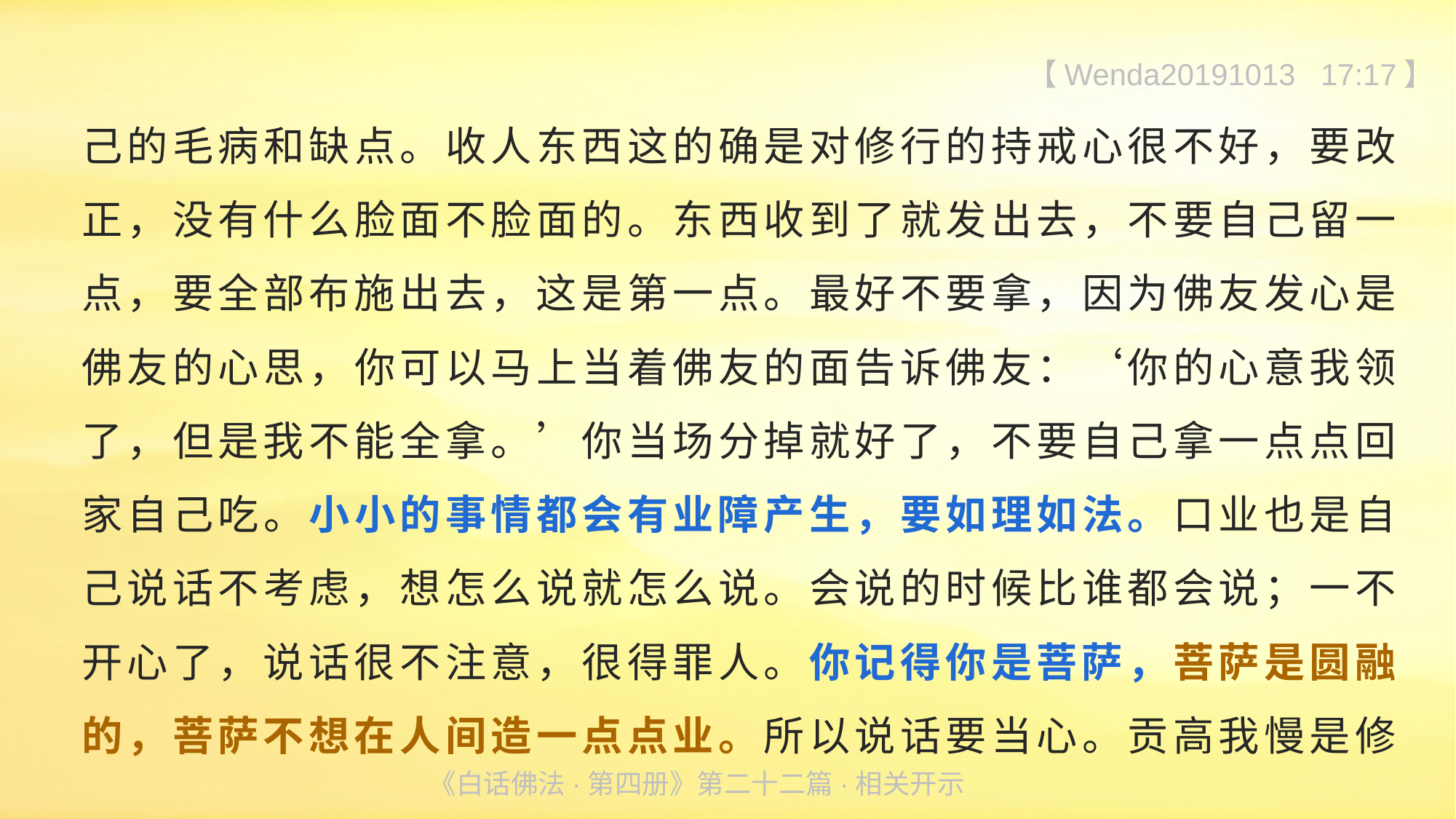

【Wenda20191013   17:17】
己的毛病和缺点。收人东西这的确是对修行的持戒心很不好，要改正，没有什么脸面不脸面的。东西收到了就发出去，不要自己留一点，要全部布施出去，这是第一点。最好不要拿，因为佛友发心是佛友的心思，你可以马上当着佛友的面告诉佛友：‘你的心意我领了，但是我不能全拿。’你当场分掉就好了，不要自己拿一点点回家自己吃。小小的事情都会有业障产生，要如理如法。口业也是自己说话不考虑，想怎么说就怎么说。会说的时候比谁都会说；一不开心了，说话很不注意，很得罪人。你记得你是菩萨，菩萨是圆融的，菩萨不想在人间造一点点业。所以说话要当心。贡高我慢是修
《白话佛法·第四册》第二十二篇·相关开示